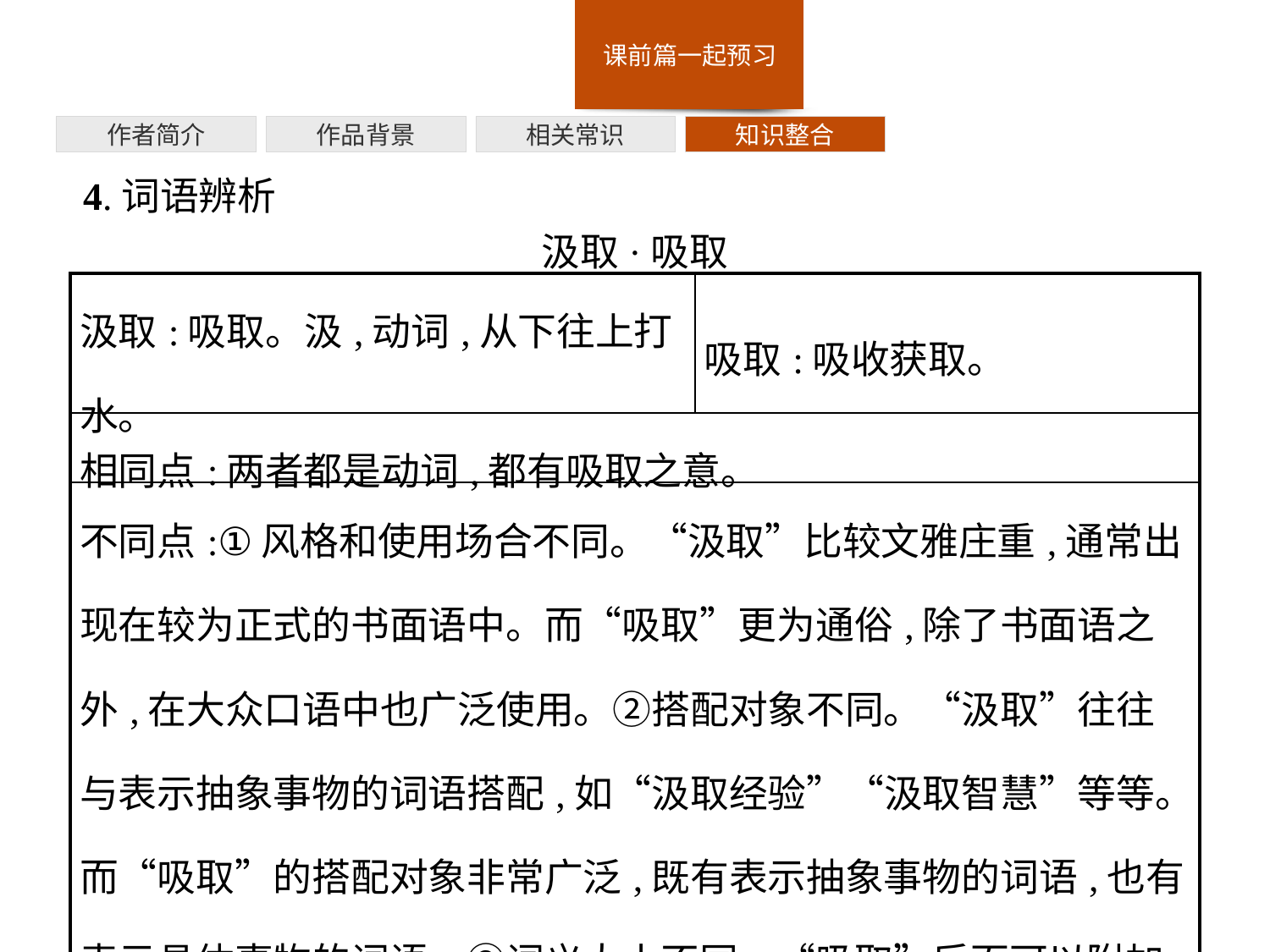

作者简介
作品背景
相关常识
知识整合
4.词语辨析
汲取·吸取
| 汲取:吸取。汲,动词,从下往上打水。 | 吸取:吸收获取。 |
| --- | --- |
| 相同点:两者都是动词,都有吸取之意。 |  |
| 不同点:①风格和使用场合不同。“汲取”比较文雅庄重,通常出现在较为正式的书面语中。而“吸取”更为通俗,除了书面语之外,在大众口语中也广泛使用。②搭配对象不同。“汲取”往往与表示抽象事物的词语搭配,如“汲取经验”“汲取智慧”等等。而“吸取”的搭配对象非常广泛,既有表示抽象事物的词语,也有表示具体事物的词语。③词义大小不同。“吸取”后面可以附加某种成分,组成新的词语,如“吸取器”“吸取式”,而“汲取”却没有这一用法。 |  |